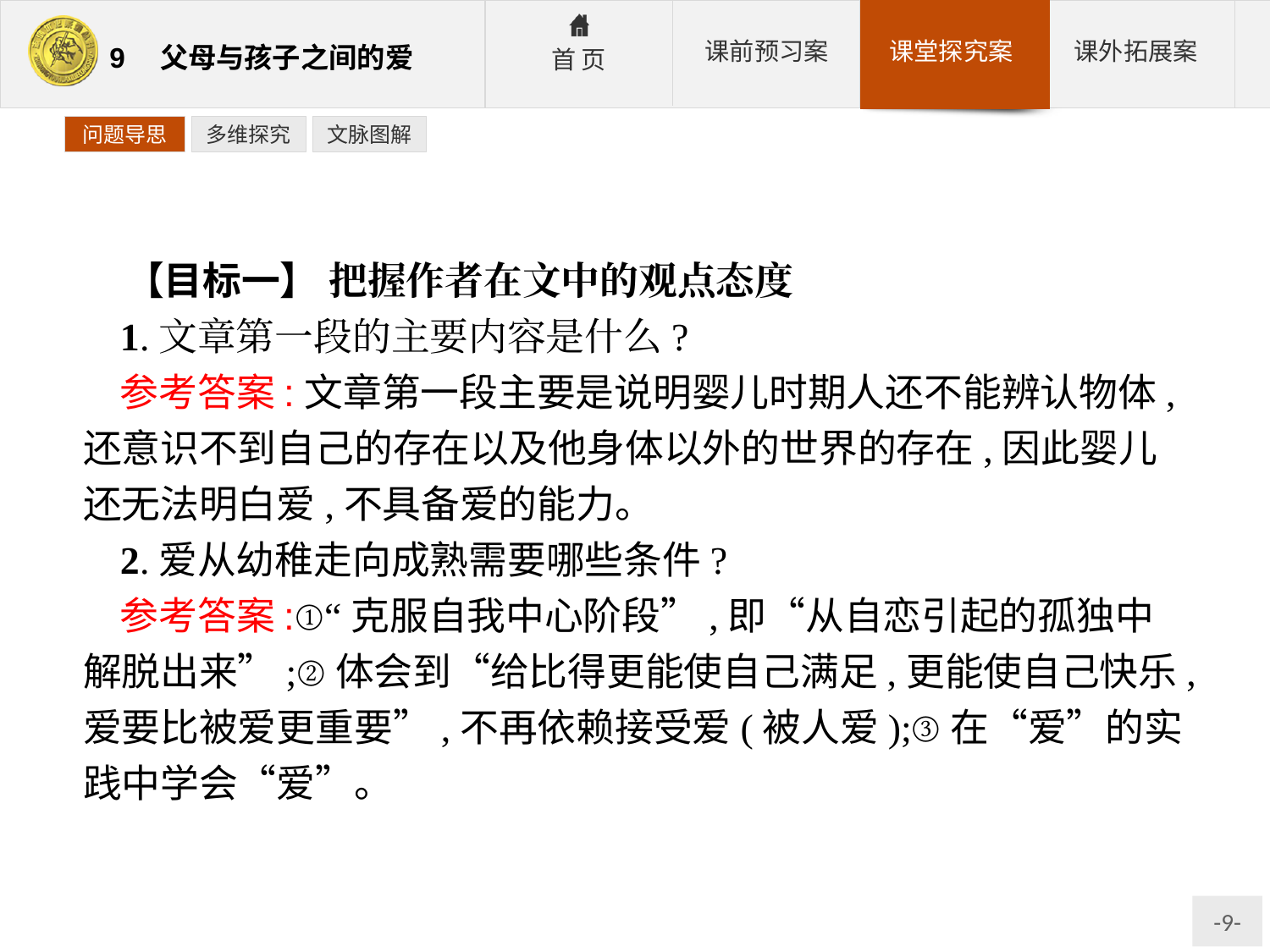

问题导思
多维探究
文脉图解
【目标一】 把握作者在文中的观点态度
1.文章第一段的主要内容是什么?
参考答案:文章第一段主要是说明婴儿时期人还不能辨认物体,还意识不到自己的存在以及他身体以外的世界的存在,因此婴儿还无法明白爱,不具备爱的能力。
2.爱从幼稚走向成熟需要哪些条件?
参考答案:①“克服自我中心阶段”,即“从自恋引起的孤独中解脱出来”;②体会到“给比得更能使自己满足,更能使自己快乐,爱要比被爱更重要”,不再依赖接受爱(被人爱);③在“爱”的实践中学会“爱”。